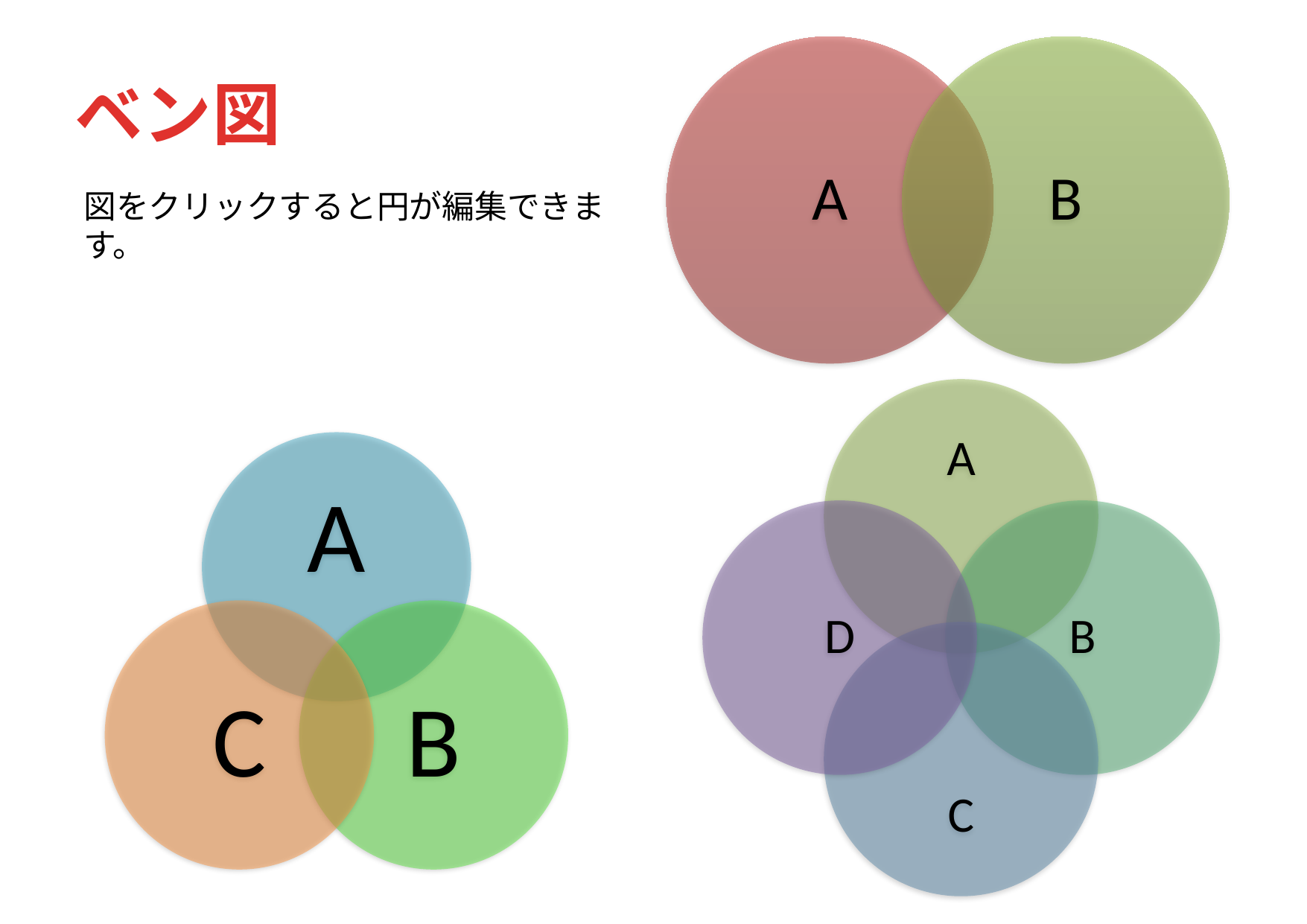

A
B
ベン図
図をクリックすると円が編集できます。
A
B
C
D
A
B
C